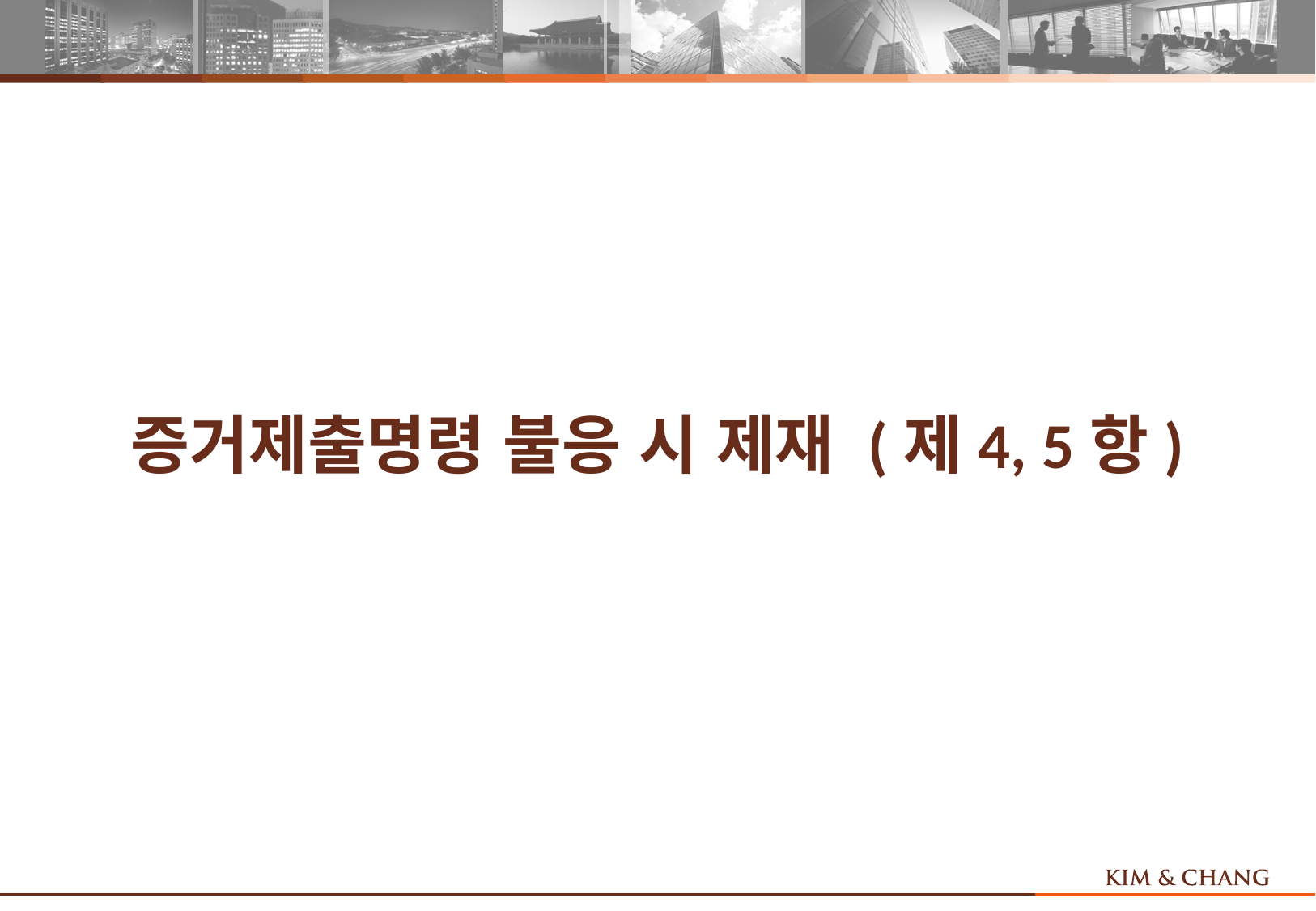

# 증거제출명령 불응 시 제재 (제4, 5항)